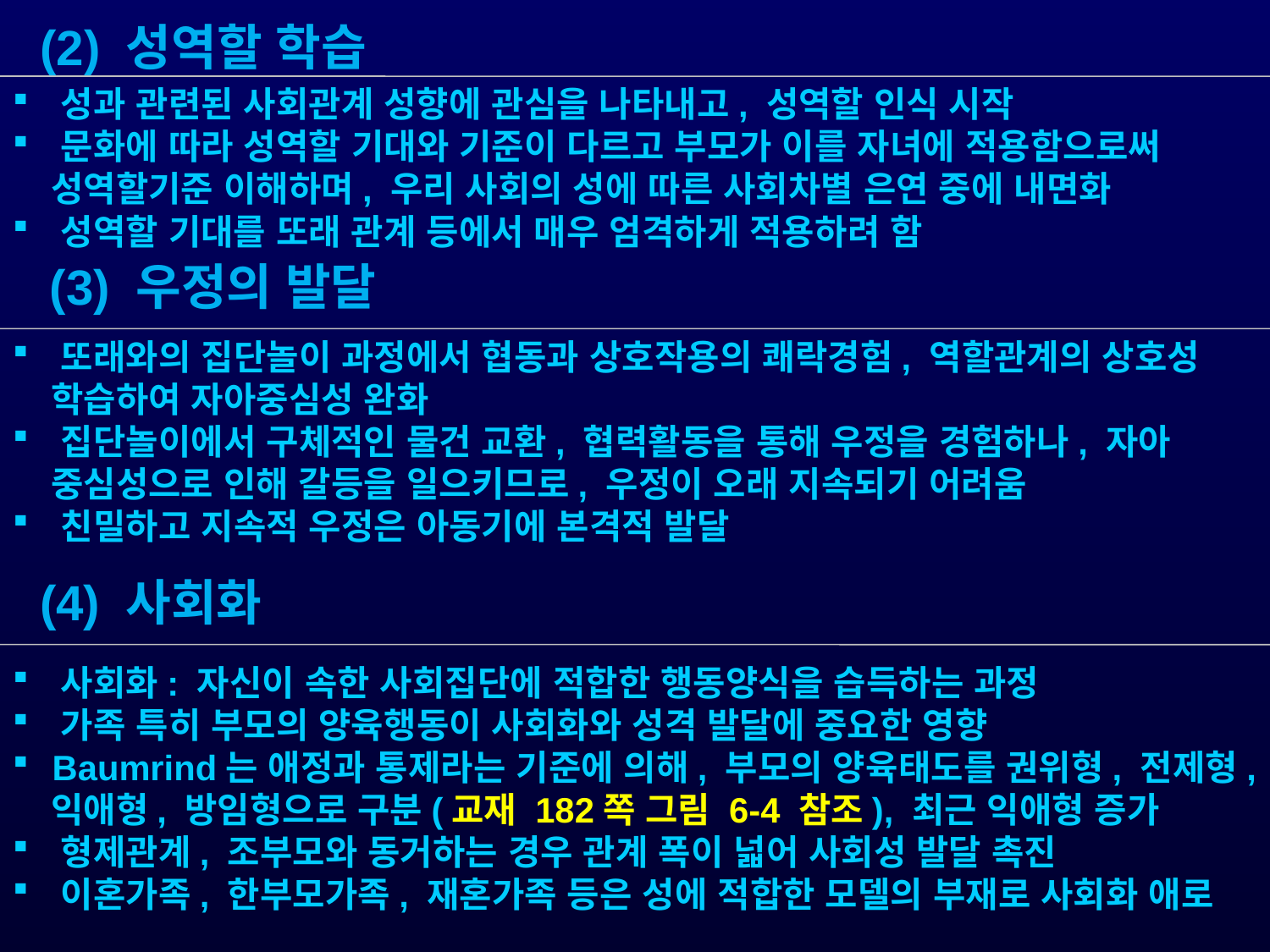

(2) 성역할 학습

 성과 관련된 사회관계 성향에 관심을 나타내고, 성역할 인식 시작
 문화에 따라 성역할 기대와 기준이 다르고 부모가 이를 자녀에 적용함으로써
   성역할기준 이해하며, 우리 사회의 성에 따른 사회차별 은연 중에 내면화
 성역할 기대를 또래 관계 등에서 매우 엄격하게 적용하려 함
  (3) 우정의 발달
 또래와의 집단놀이 과정에서 협동과 상호작용의 쾌락경험, 역할관계의 상호성
   학습하여 자아중심성 완화
 집단놀이에서 구체적인 물건 교환, 협력활동을 통해 우정을 경험하나, 자아
   중심성으로 인해 갈등을 일으키므로, 우정이 오래 지속되기 어려움
 친밀하고 지속적 우정은 아동기에 본격적 발달

  (4) 사회화

 사회화: 자신이 속한 사회집단에 적합한 행동양식을 습득하는 과정
 가족 특히 부모의 양육행동이 사회화와 성격 발달에 중요한 영향
 Baumrind는 애정과 통제라는 기준에 의해, 부모의 양육태도를 권위형, 전제형,
   익애형, 방임형으로 구분(교재 182쪽 그림 6-4 참조), 최근 익애형 증가
 형제관계, 조부모와 동거하는 경우 관계 폭이 넓어 사회성 발달 촉진
 이혼가족, 한부모가족, 재혼가족 등은 성에 적합한 모델의 부재로 사회화 애로